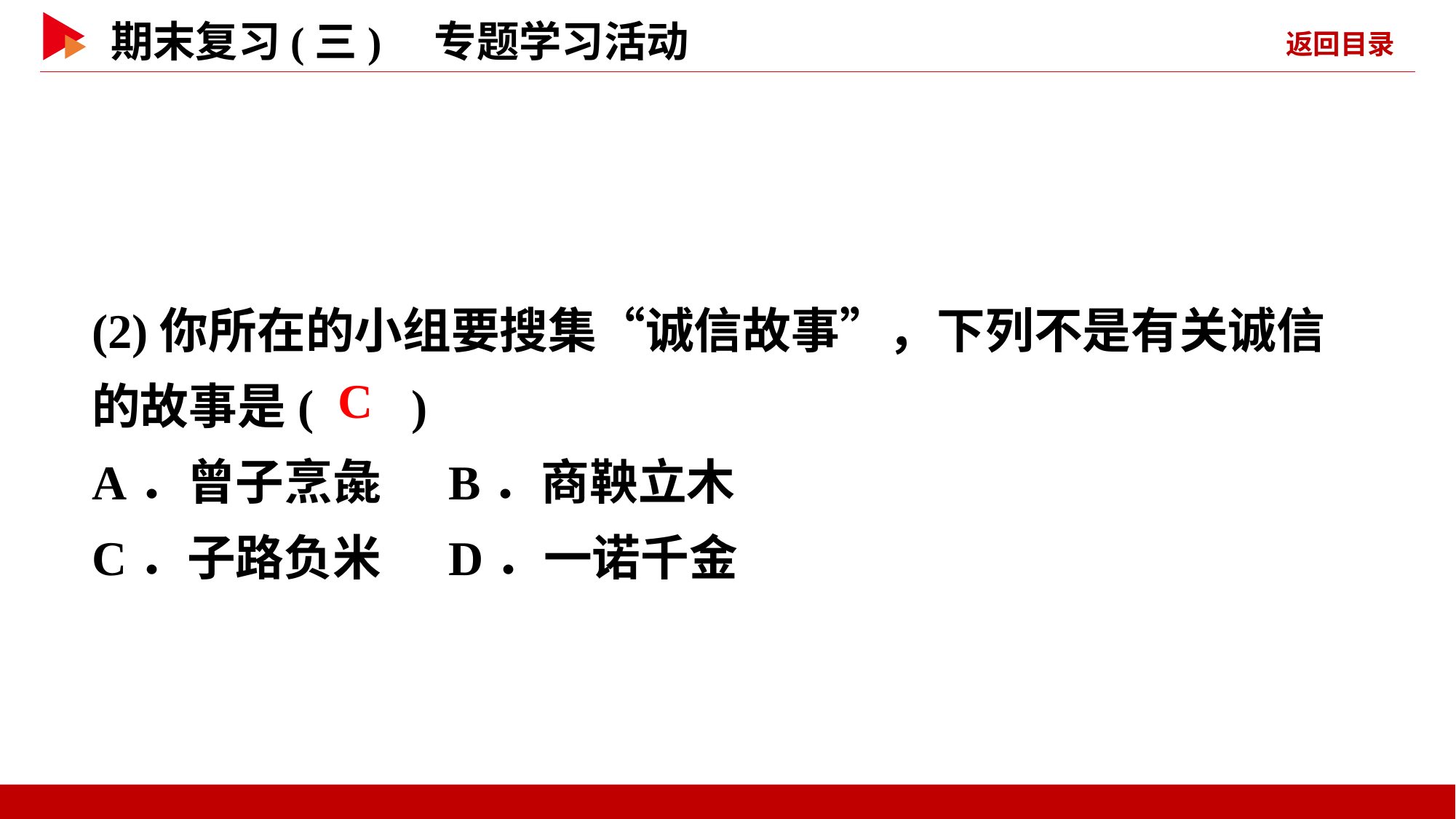

(2)你所在的小组要搜集“诚信故事”，下列不是有关诚信的故事是(        )
A．曾子烹彘     B．商鞅立木
C．子路负米     D．一诺千金
   C